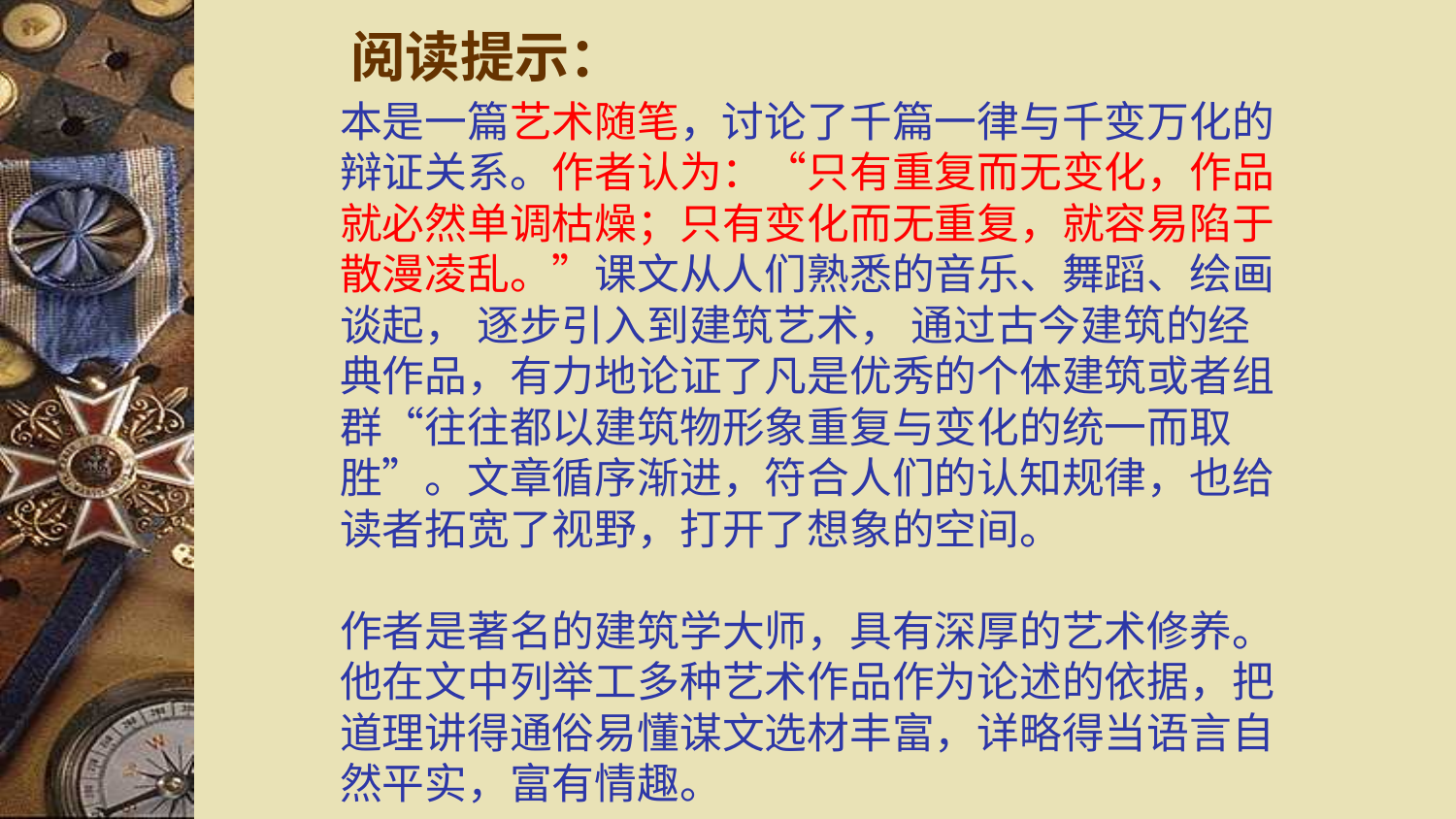

阅读提示：
本是一篇艺术随笔，讨论了千篇一律与千变万化的辩证关系。作者认为：“只有重复而无变化，作品就必然单调枯燥；只有变化而无重复，就容易陷于散漫凌乱。”课文从人们熟悉的音乐、舞蹈、绘画谈起， 逐步引入到建筑艺术， 通过古今建筑的经典作品，有力地论证了凡是优秀的个体建筑或者组群“往往都以建筑物形象重复与变化的统一而取胜”。文章循序渐进，符合人们的认知规律，也给读者拓宽了视野，打开了想象的空间。

作者是著名的建筑学大师，具有深厚的艺术修养。他在文中列举工多种艺术作品作为论述的依据，把道理讲得通俗易懂谋文选材丰富，详略得当语言自然平实，富有情趣。